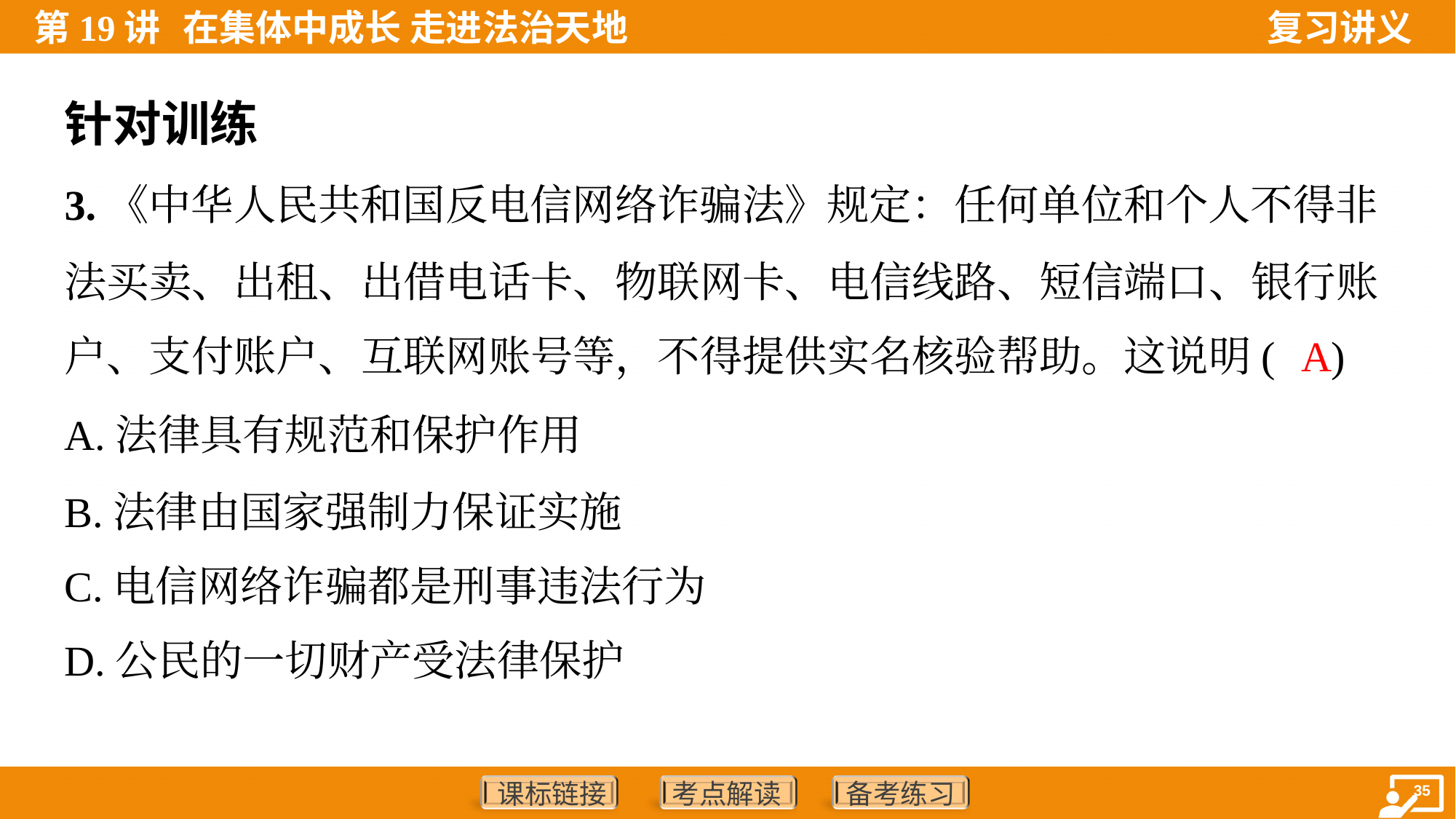

针对训练
3.《中华人民共和国反电信网络诈骗法》规定：任何单位和个人不得非
法买卖、出租、出借电话卡、物联网卡、电信线路、短信端口、银行账
户、支付账户、互联网账号等，不得提供实名核验帮助。这说明(     )
A
A.法律具有规范和保护作用
B.法律由国家强制力保证实施
C.电信网络诈骗都是刑事违法行为
D.公民的一切财产受法律保护